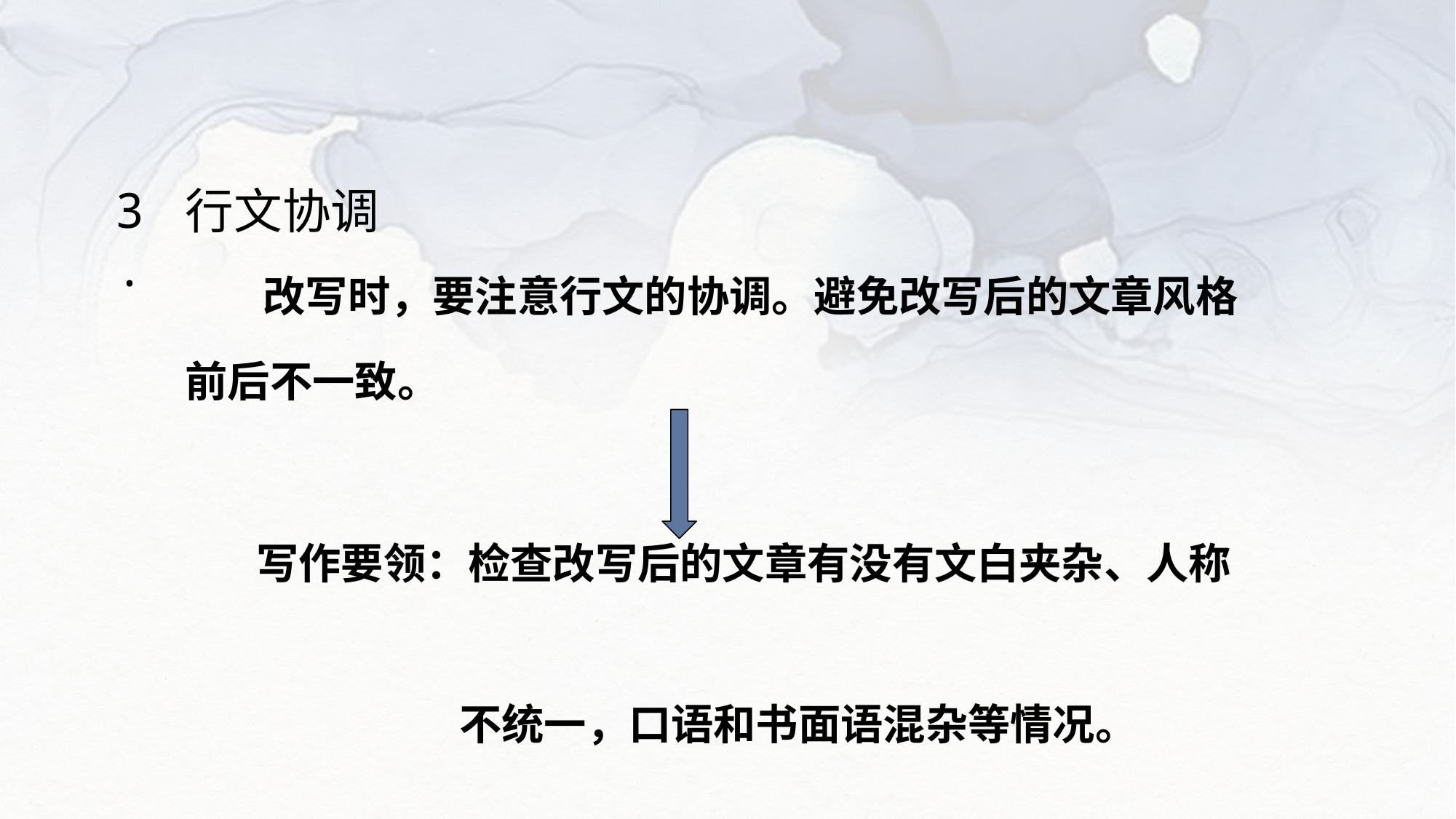

改写时，要注意行文的协调。避免改写后的文章风格
前后不一致。

3.
行文协调

写作要领：检查改写后的文章有没有文白夹杂、人称
                    不统一，口语和书面语混杂等情况。